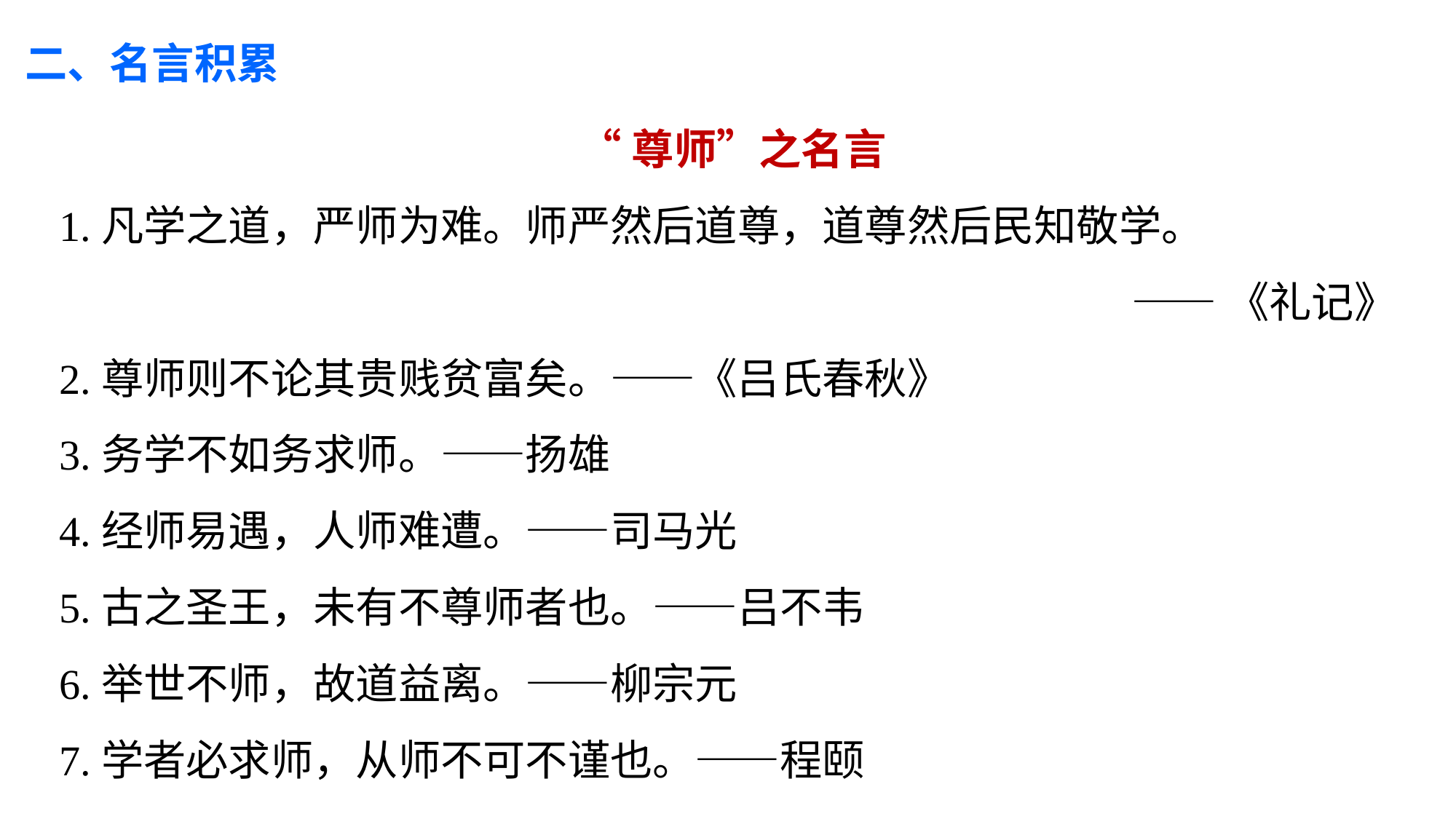

二、名言积累
 “尊师”之名言
1.凡学之道，严师为难。师严然后道尊，道尊然后民知敬学。
——《礼记》
2.尊师则不论其贵贱贫富矣。——《吕氏春秋》
3.务学不如务求师。——扬雄
4.经师易遇，人师难遭。——司马光
5.古之圣王，未有不尊师者也。——吕不韦
6.举世不师，故道益离。——柳宗元
7.学者必求师，从师不可不谨也。——程颐